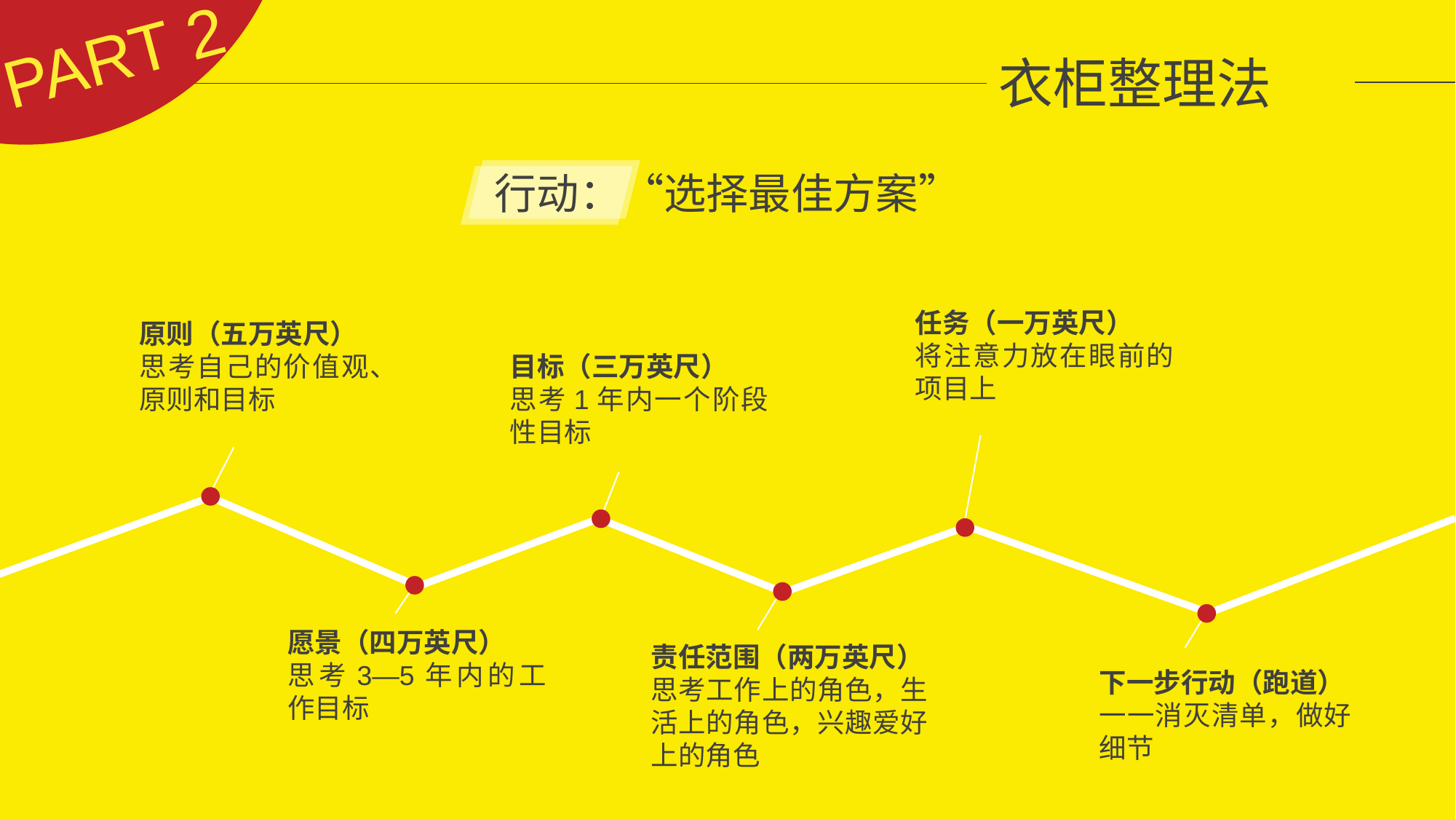

PART 2
   衣柜整理法

行动：“选择最佳方案”
任务（一万英尺）
将注意力放在眼前的项目上
原则（五万英尺）
思考自己的价值观、原则和目标
目标（三万英尺）
思考1年内一个阶段性目标

愿景（四万英尺）
思考3—5年内的工作目标
责任范围（两万英尺）
思考工作上的角色，生活上的角色，兴趣爱好上的角色
下一步行动（跑道）
一一消灭清单，做好细节